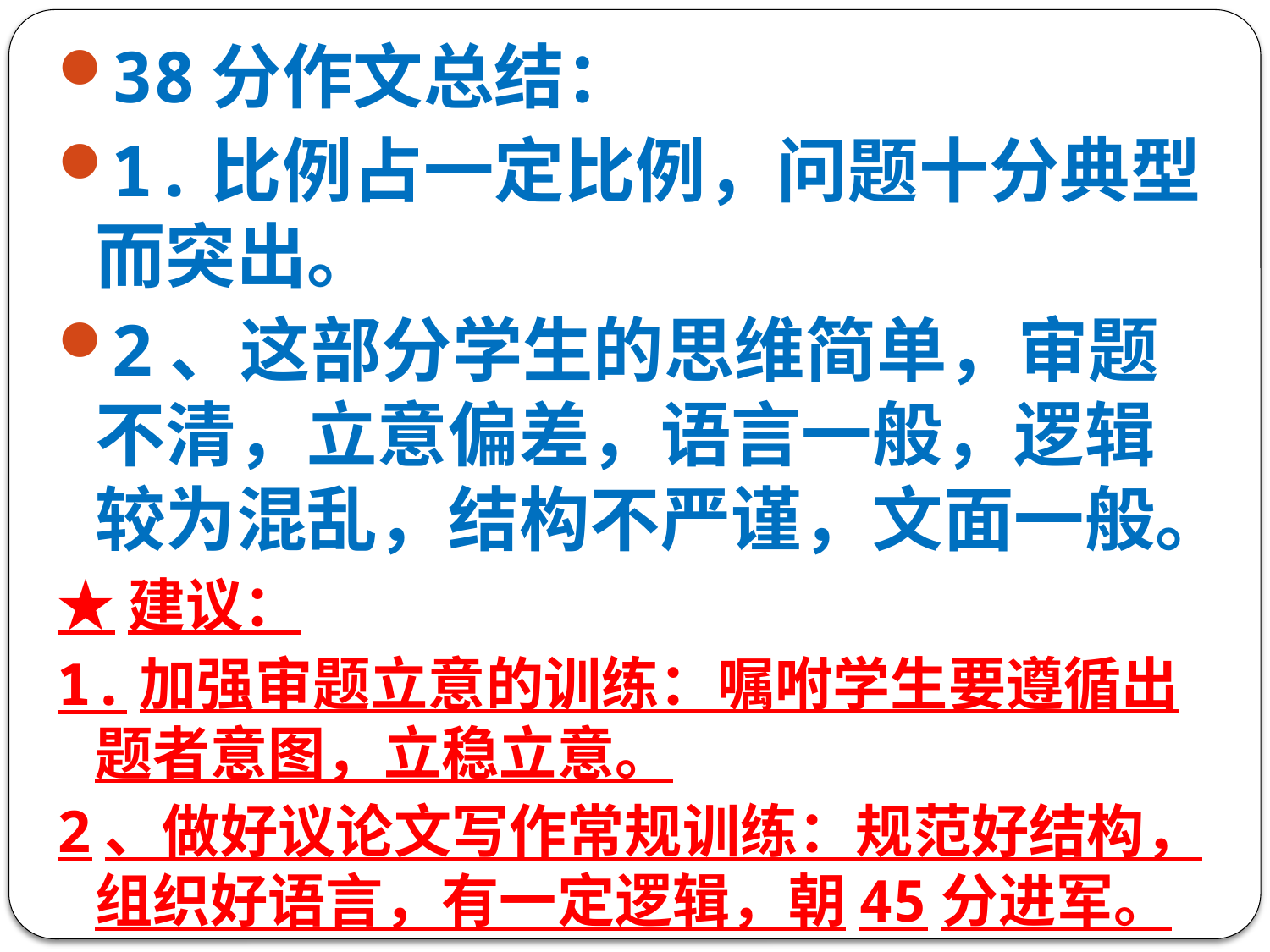

38分作文总结：
1.比例占一定比例，问题十分典型而突出。
2、这部分学生的思维简单，审题不清，立意偏差，语言一般，逻辑较为混乱，结构不严谨，文面一般。
★建议：
1.加强审题立意的训练：嘱咐学生要遵循出题者意图，立稳立意。
2、做好议论文写作常规训练：规范好结构，组织好语言，有一定逻辑，朝45分进军。